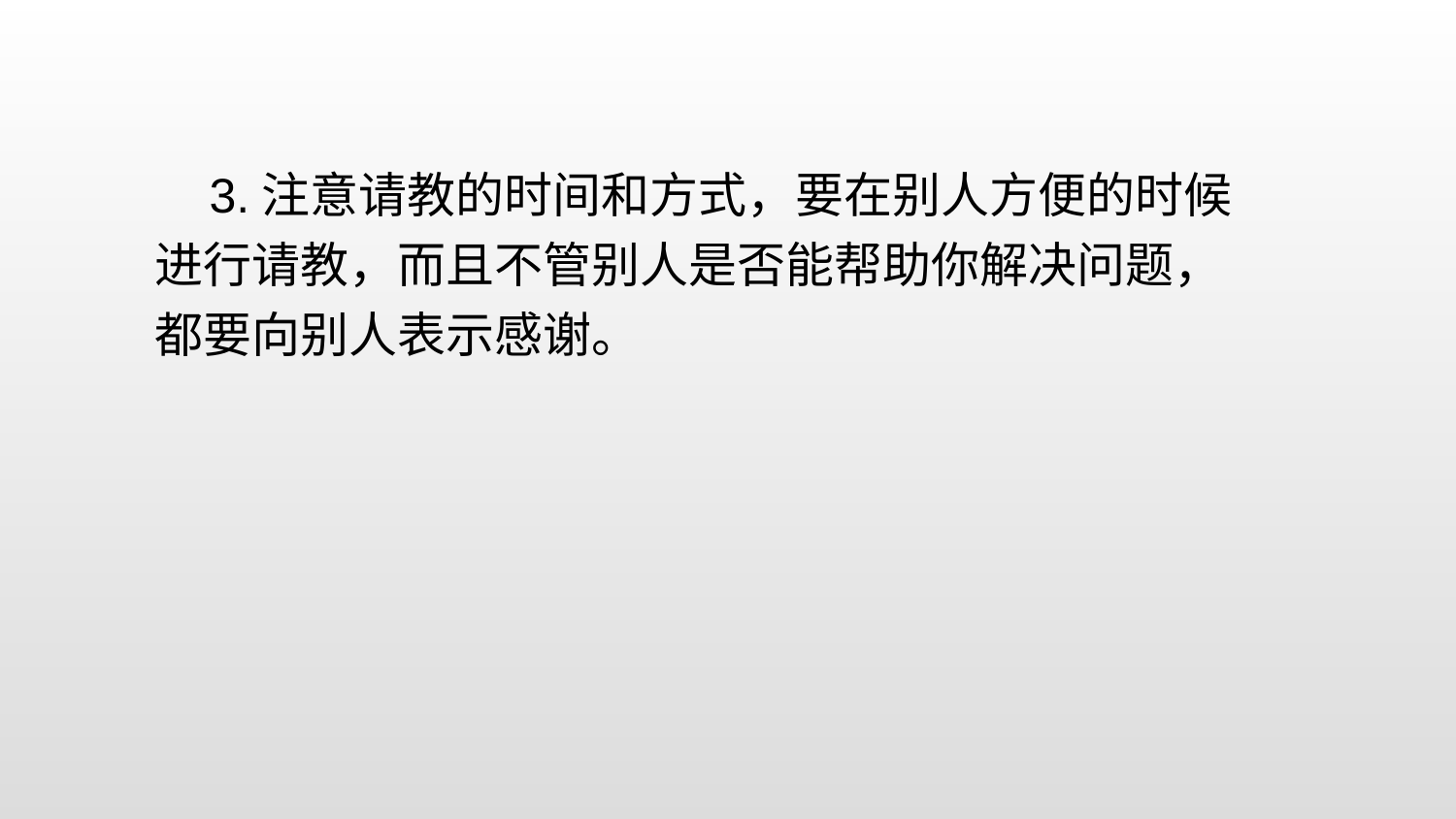

3.注意请教的时间和方式，要在别人方便的时候进行请教，而且不管别人是否能帮助你解决问题，都要向别人表示感谢。